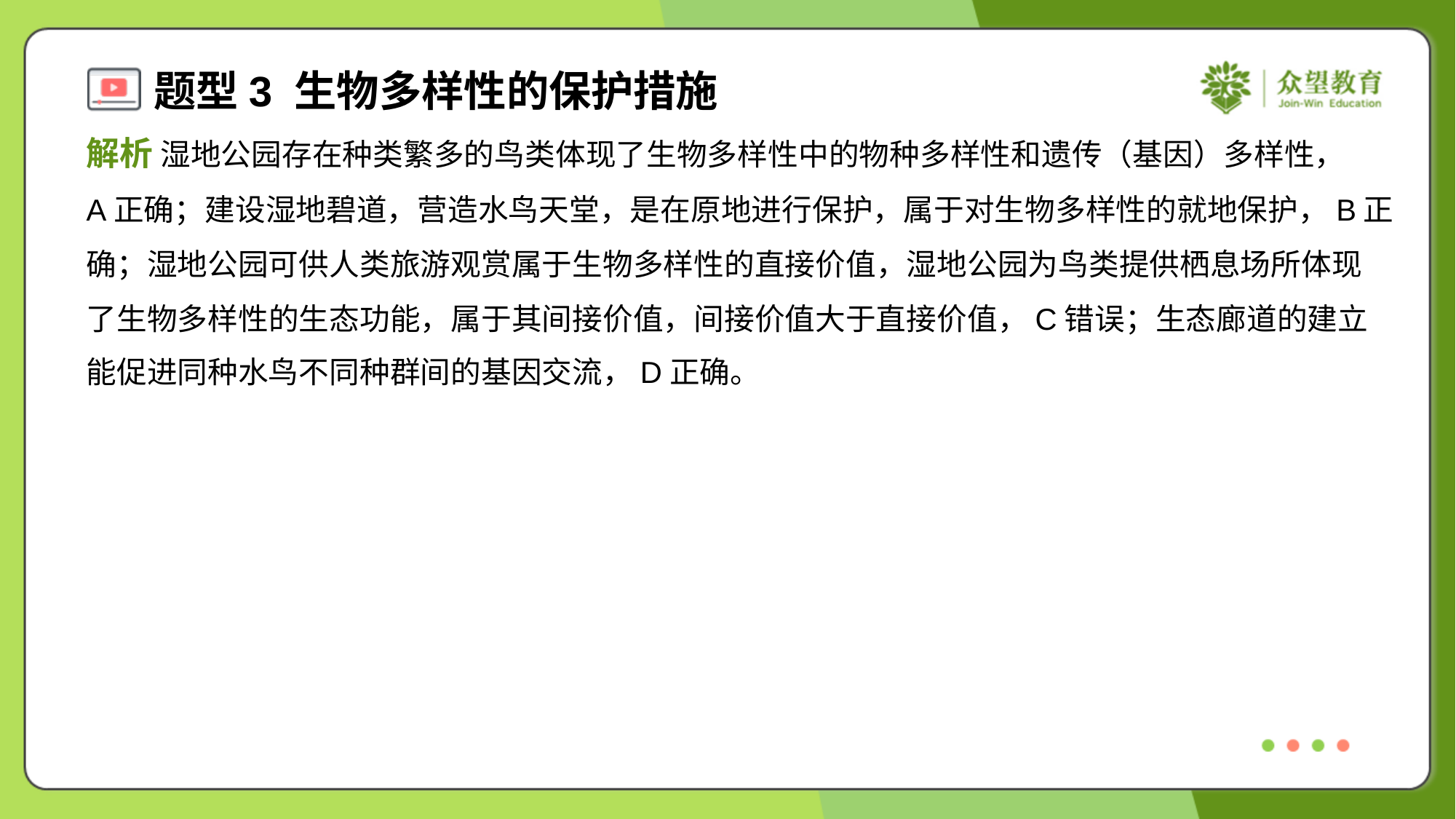

解析 湿地公园存在种类繁多的鸟类体现了生物多样性中的物种多样性和遗传（基因）多样性，
A正确；建设湿地碧道，营造水鸟天堂，是在原地进行保护，属于对生物多样性的就地保护，B正
确；湿地公园可供人类旅游观赏属于生物多样性的直接价值，湿地公园为鸟类提供栖息场所体现
了生物多样性的生态功能，属于其间接价值，间接价值大于直接价值，C错误；生态廊道的建立
能促进同种水鸟不同种群间的基因交流，D正确。